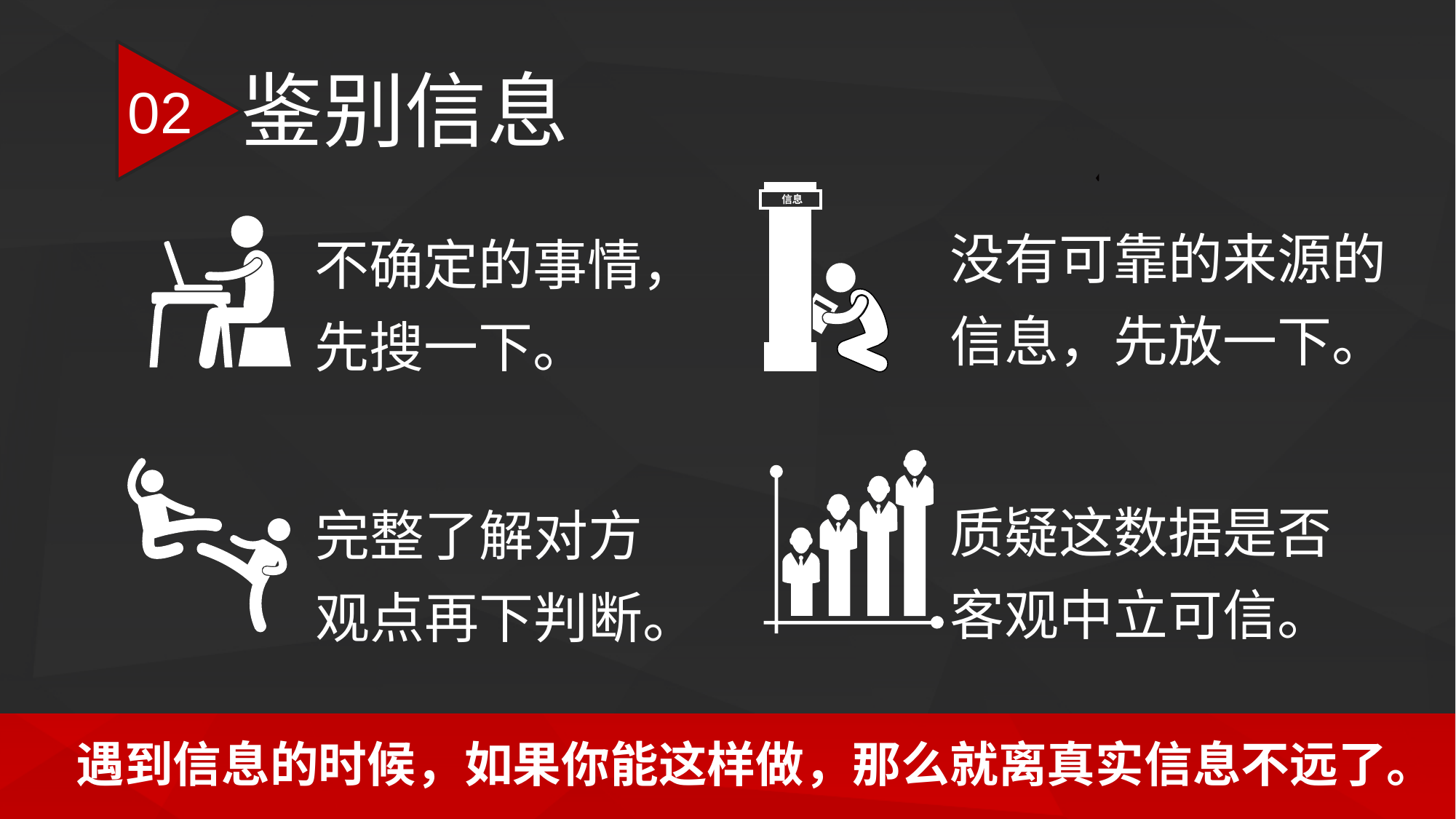

鉴别信息
02

信息
没有可靠的来源的信息，先放一下。

不确定的事情，先搜一下。

质疑这数据是否客观中立可信。

完整了解对方观点再下判断。

遇到信息的时候，如果你能这样做，那么就离真实信息不远了。